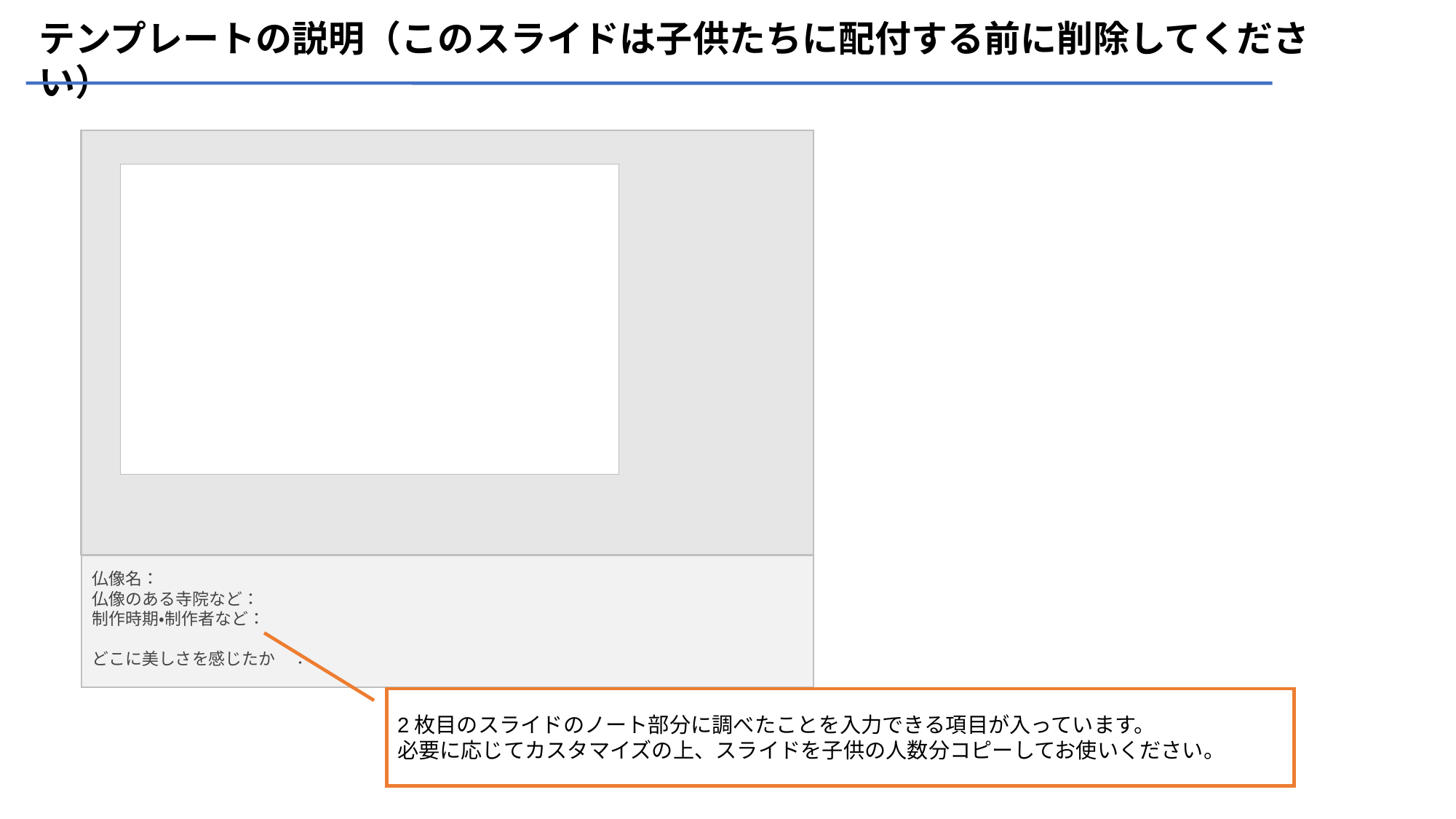

テンプレートの説明（このスライドは子供たちに配付する前に削除してください）

仏像名：　​
仏像のある寺院など：
制作時期・制作者など：　 ​
​
どこに美しさを感じたか　：​

2枚目のスライドのノート部分に調べたことを入力できる項目が入っています。
必要に応じてカスタマイズの上、スライドを子供の人数分コピーしてお使いください。